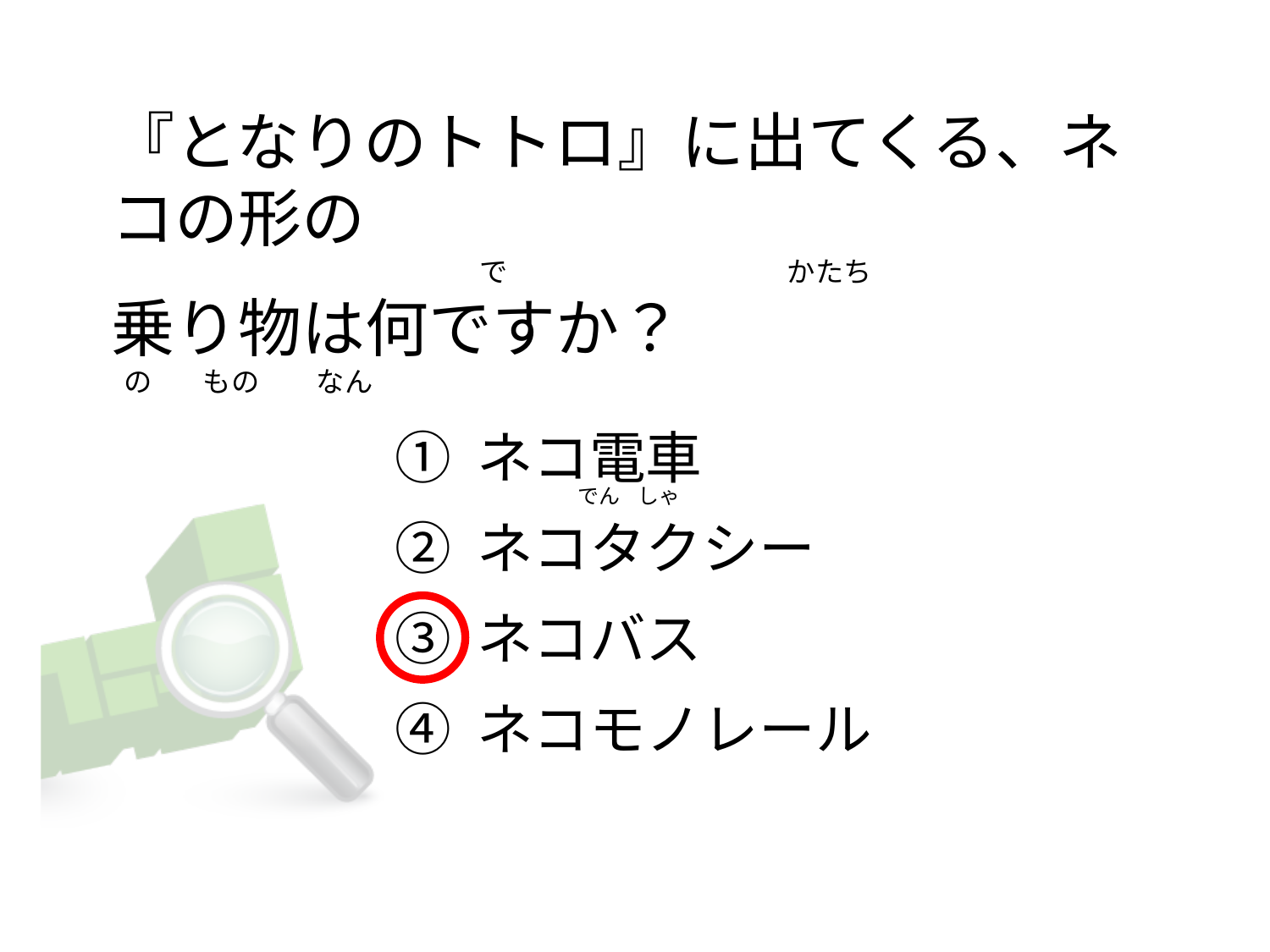

# 『となりのトトロ』に出てくる、ネコの形の                                                           で                                            かたち 乗り物は何ですか？   の        もの         なん
① ネコ電車
② ネコタクシー
③ ネコバス
④ ネコモノレール
                    でん    しゃ